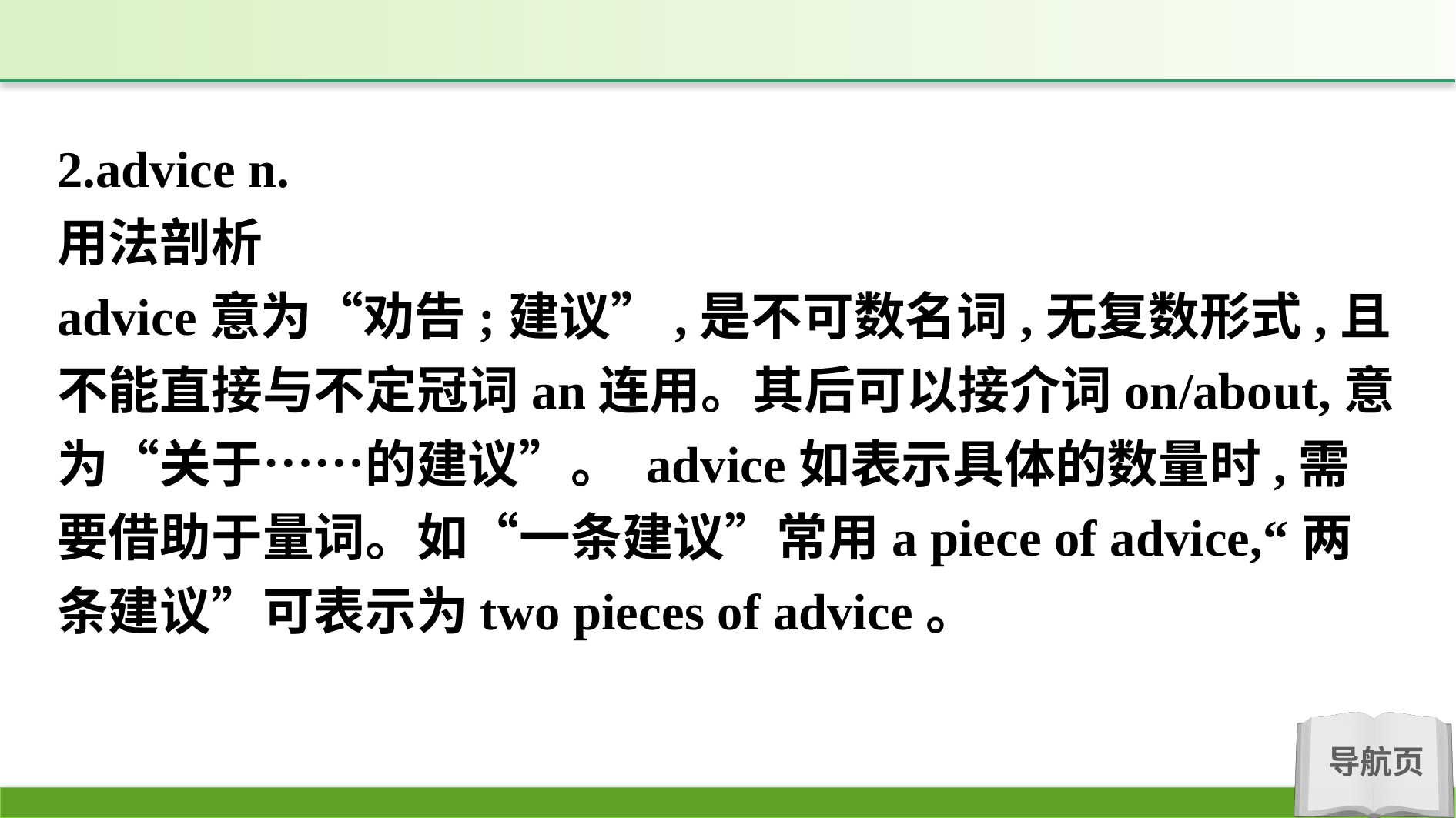

2.advice n.
用法剖析
advice意为“劝告;建议”,是不可数名词,无复数形式,且不能直接与不定冠词an连用。其后可以接介词on/about,意为“关于……的建议”。 advice如表示具体的数量时,需要借助于量词。如“一条建议”常用a piece of advice,“两条建议”可表示为two pieces of advice。